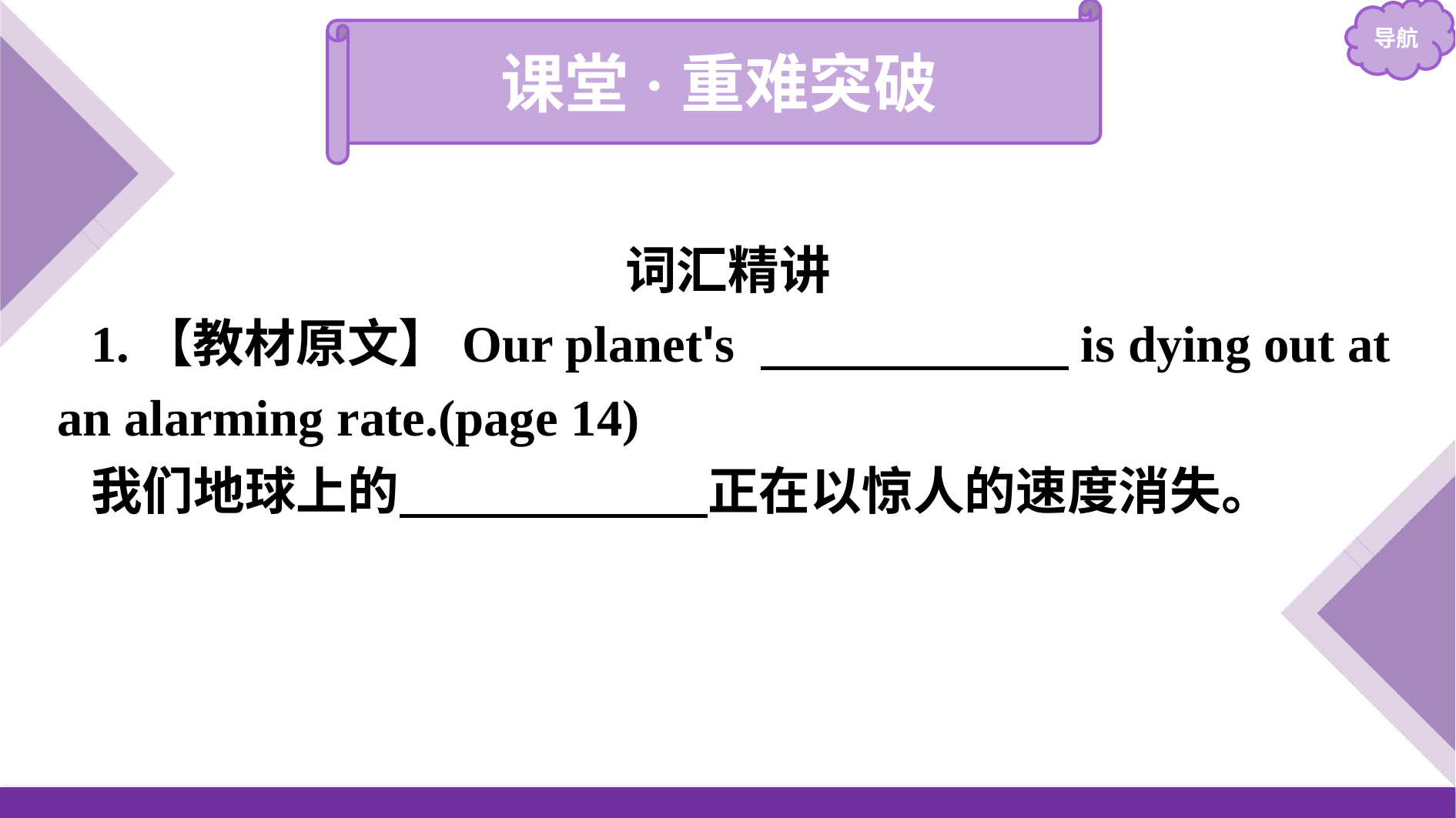

课堂·重难突破
词汇精讲
1.【教材原文】Our planet's 　　　　　　is dying out at an alarming rate.(page 14)
我们地球上的　　　　　　正在以惊人的速度消失。